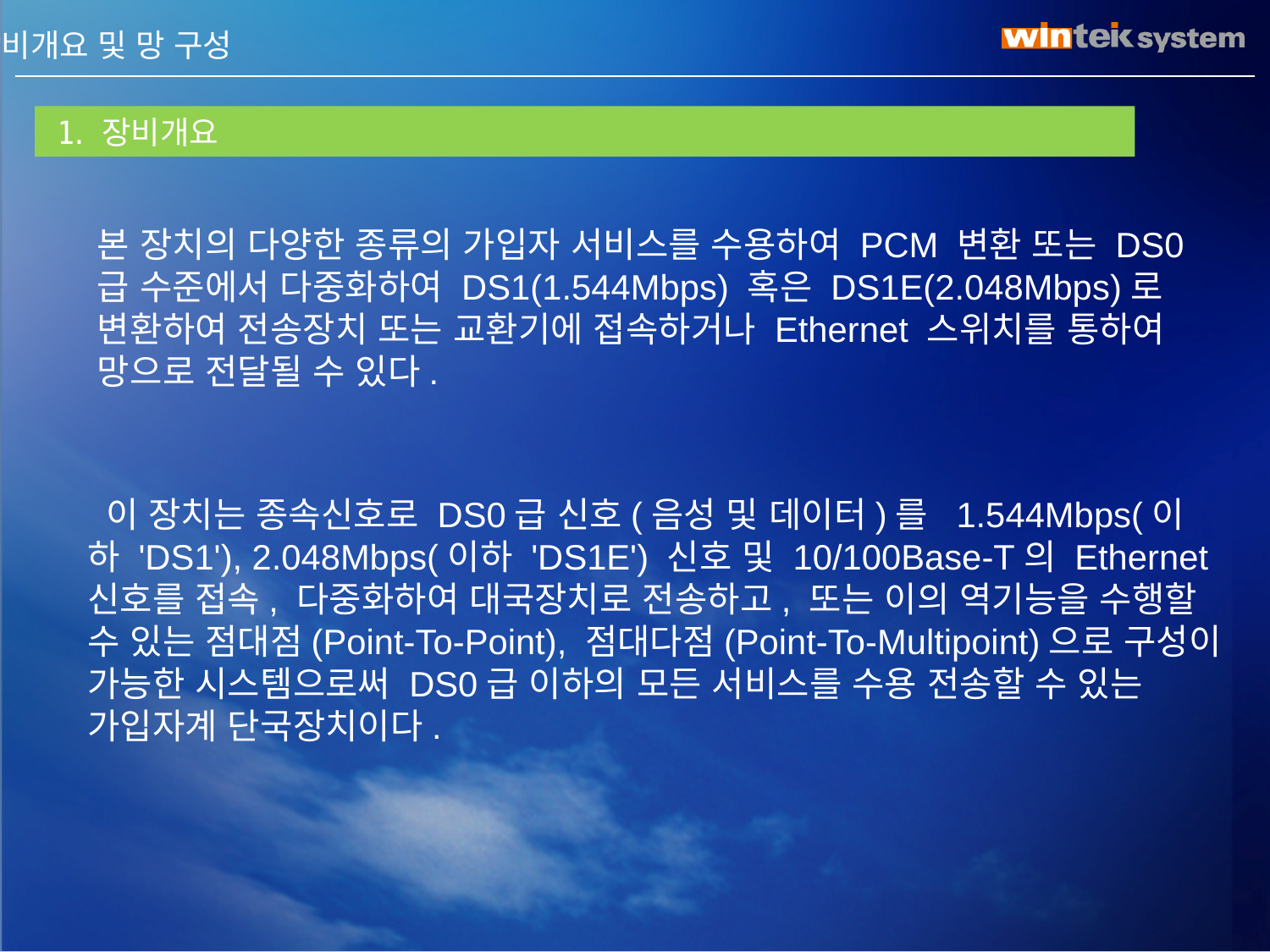

I. 장비개요 및 망 구성
 1. 장비개요
본 장치의 다양한 종류의 가입자 서비스를 수용하여 PCM 변환 또는 DS0급 수준에서 다중화하여 DS1(1.544Mbps) 혹은 DS1E(2.048Mbps)로 변환하여 전송장치 또는 교환기에 접속하거나 Ethernet 스위치를 통하여 망으로 전달될 수 있다.

 이 장치는 종속신호로 DS0급 신호(음성 및 데이터)를  1.544Mbps(이하 'DS1'), 2.048Mbps(이하 'DS1E') 신호 및 10/100Base-T의 Ethernet 신호를 접속, 다중화하여 대국장치로 전송하고, 또는 이의 역기능을 수행할 수 있는 점대점(Point-To-Point), 점대다점(Point-To-Multipoint)으로 구성이 가능한 시스템으로써 DS0급 이하의 모든 서비스를 수용 전송할 수 있는 가입자계 단국장치이다.